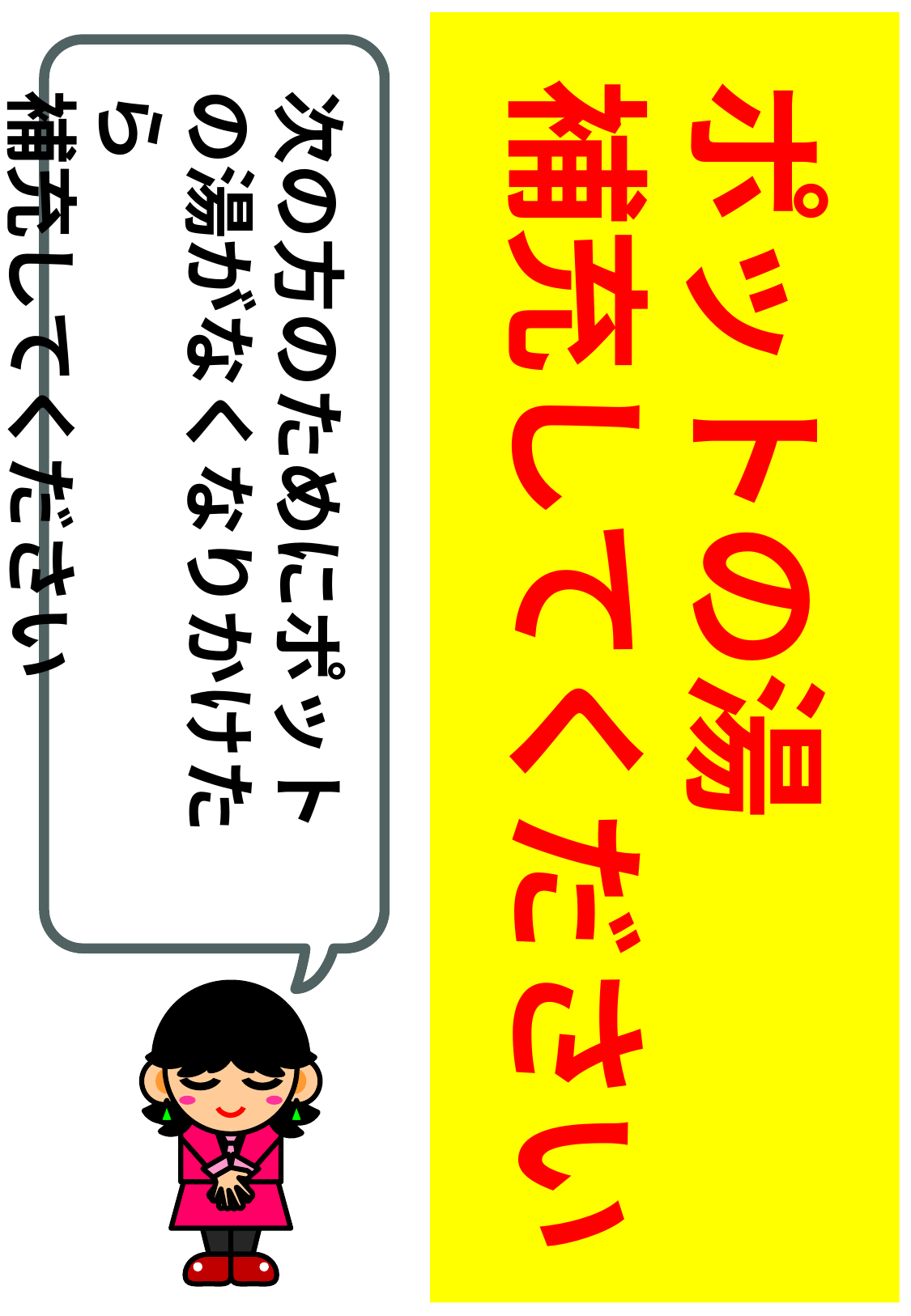

ポットの湯
補充してください
次の方のためにポットの湯がなくなりかけたら
補充してください